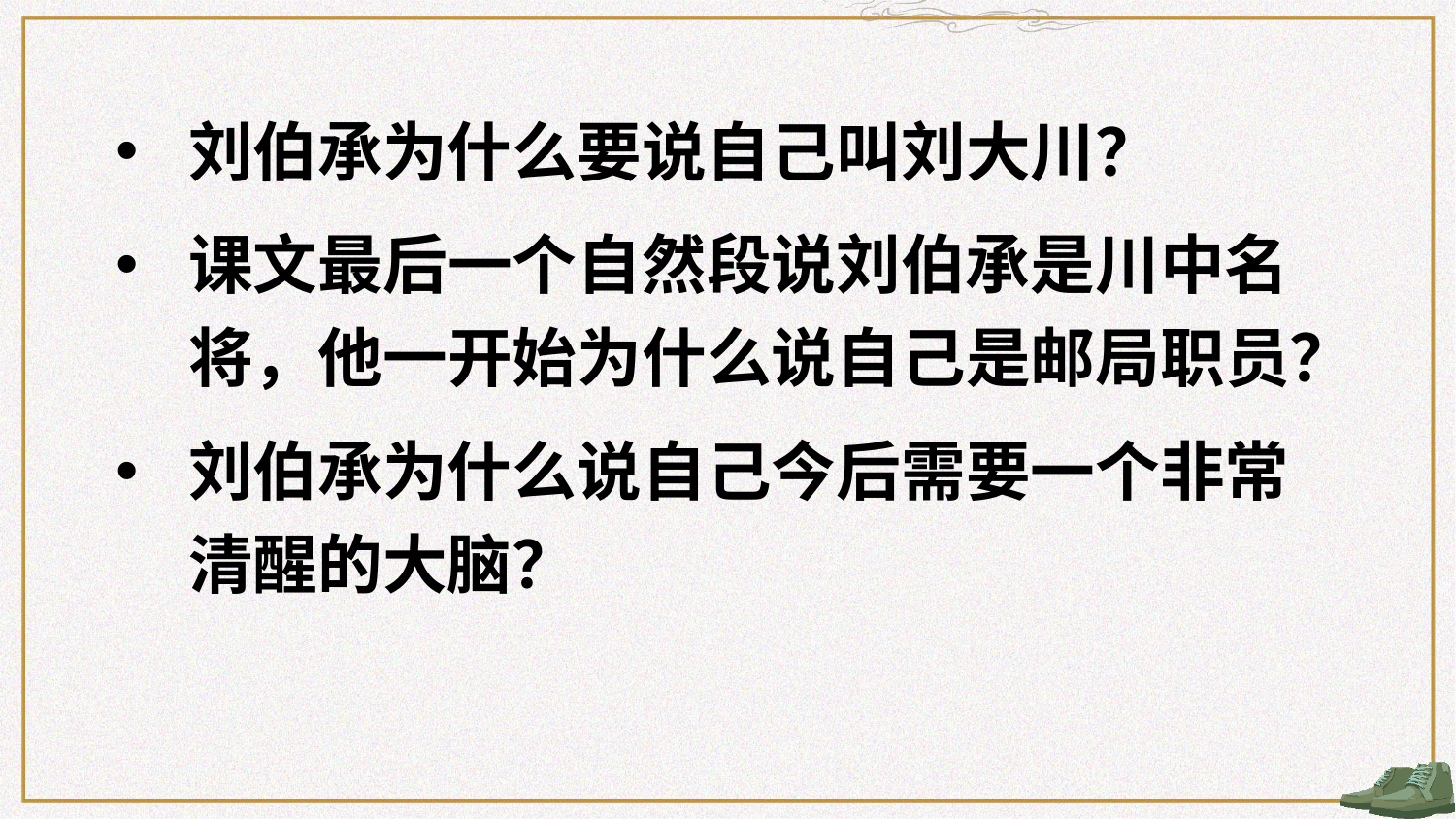

刘伯承为什么要说自己叫刘大川？
课文最后一个自然段说刘伯承是川中名将，他一开始为什么说自己是邮局职员？
刘伯承为什么说自己今后需要一个非常清醒的大脑？